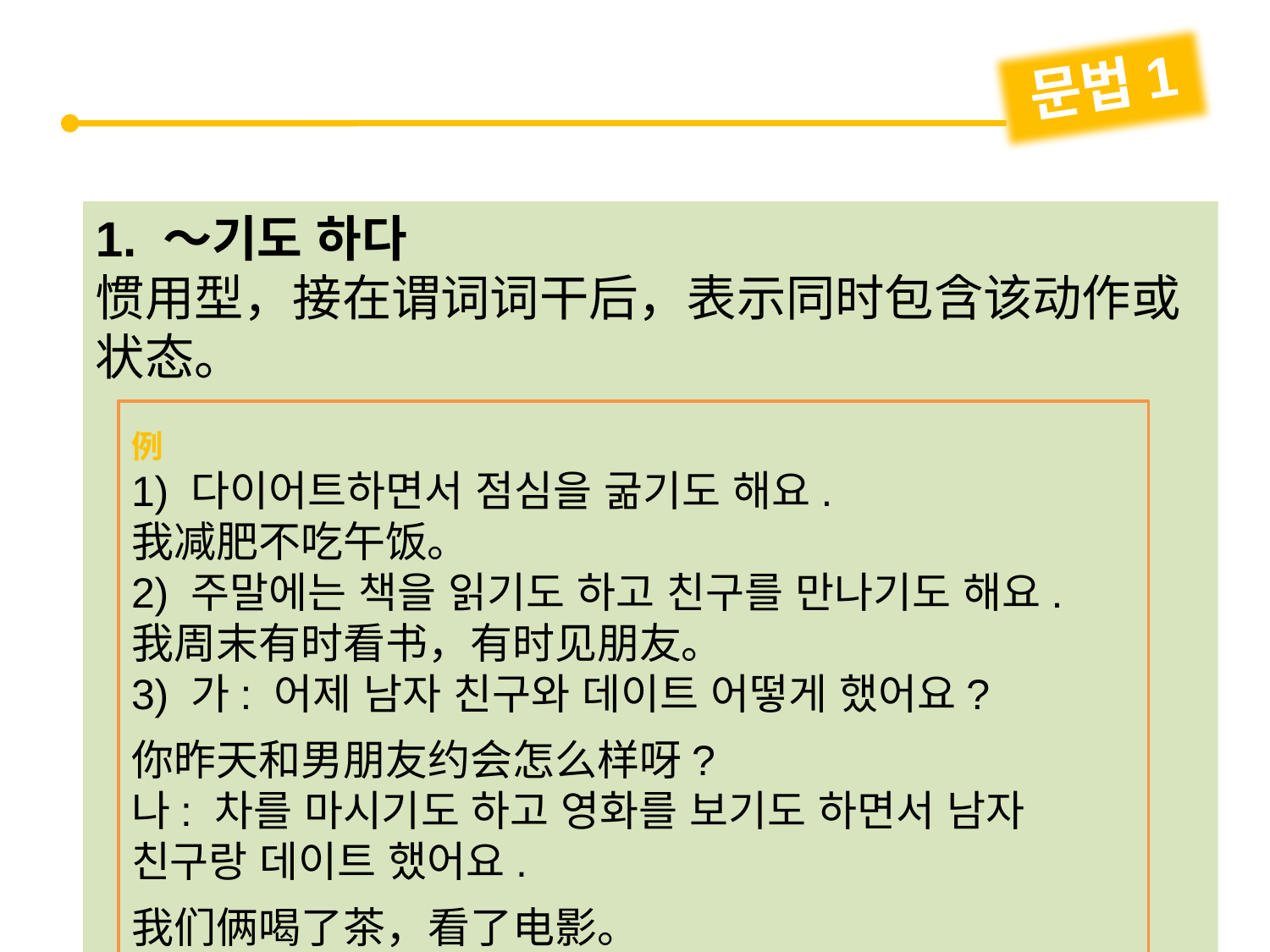

문법1

1. ～기도 하다
惯用型，接在谓词词干后，表示同时包含该动作或状态。

例
1) 다이어트하면서 점심을 굶기도 해요.
我减肥不吃午饭。
2) 주말에는 책을 읽기도 하고 친구를 만나기도 해요.
我周末有时看书，有时见朋友。
3) 가: 어제 남자 친구와 데이트 어떻게 했어요?
你昨天和男朋友约会怎么样呀?
나: 차를 마시기도 하고 영화를 보기도 하면서 남자 친구랑 데이트 했어요.
我们俩喝了茶，看了电影。